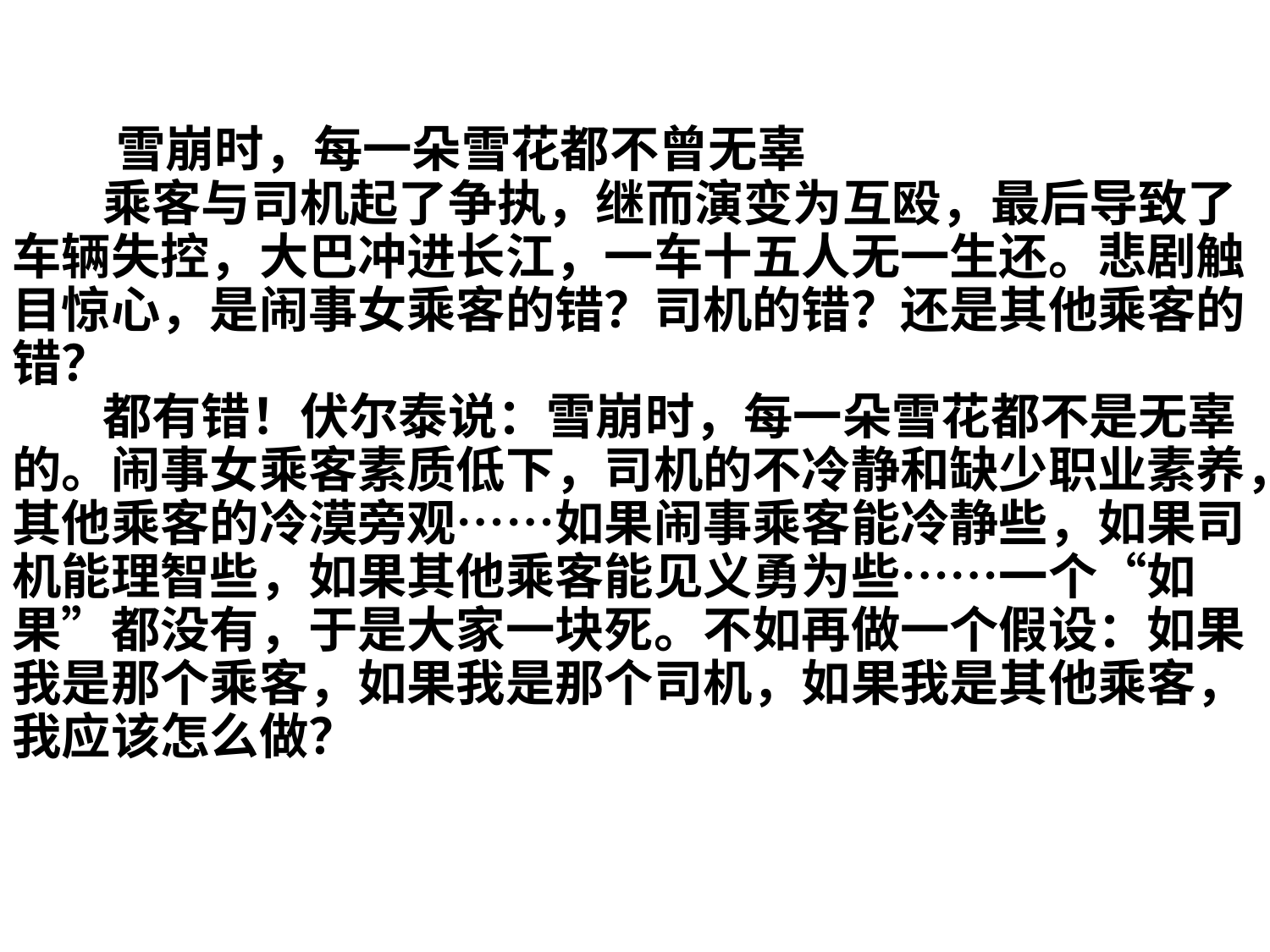

雪崩时，每一朵雪花都不曾无辜
       乘客与司机起了争执，继而演变为互殴，最后导致了车辆失控，大巴冲进长江，一车十五人无一生还。悲剧触目惊心，是闹事女乘客的错？司机的错？还是其他乘客的错？
       都有错！伏尔泰说：雪崩时，每一朵雪花都不是无辜的。闹事女乘客素质低下，司机的不冷静和缺少职业素养，其他乘客的冷漠旁观……如果闹事乘客能冷静些，如果司机能理智些，如果其他乘客能见义勇为些……一个“如果”都没有，于是大家一块死。不如再做一个假设：如果我是那个乘客，如果我是那个司机，如果我是其他乘客，我应该怎么做？